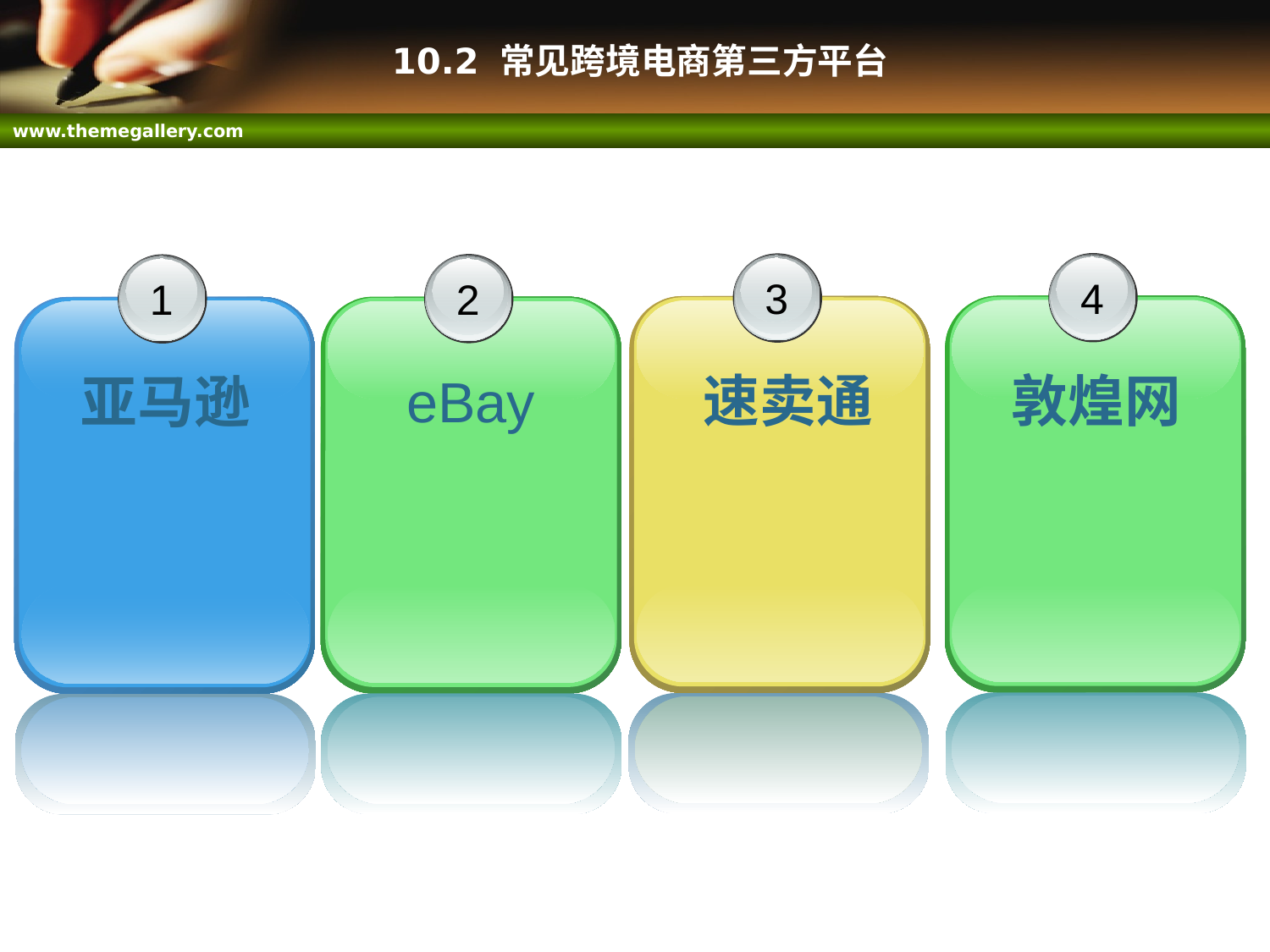

# 10.2 常见跨境电商第三方平台

4

     敦煌网

3

      速卖通

2

    eBay

1

     亚马逊